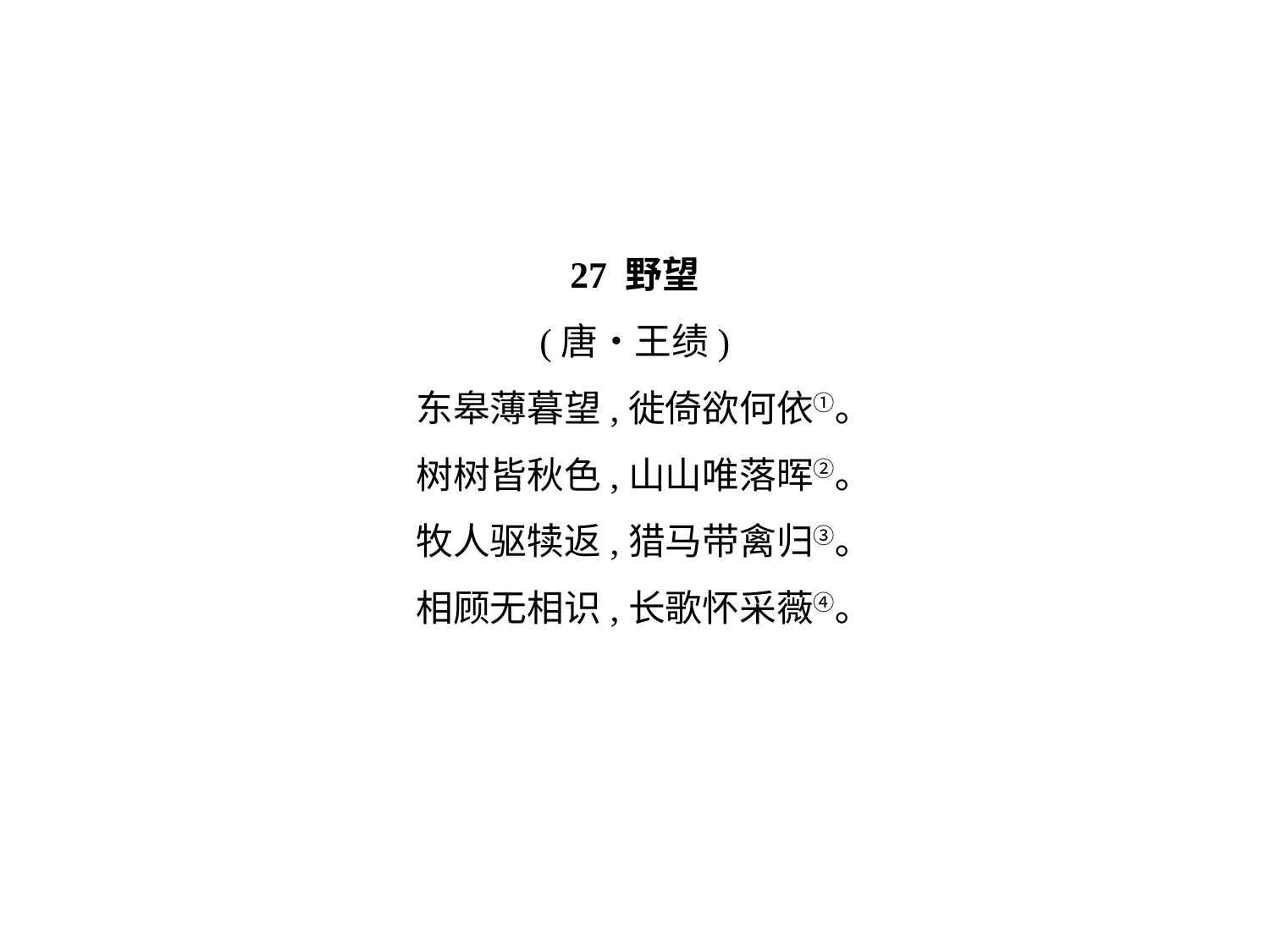

27 野望
(唐•王绩)
东皋薄暮望,徙倚欲何依①｡
树树皆秋色,山山唯落晖②｡
牧人驱犊返,猎马带禽归③｡
相顾无相识,长歌怀采薇④｡